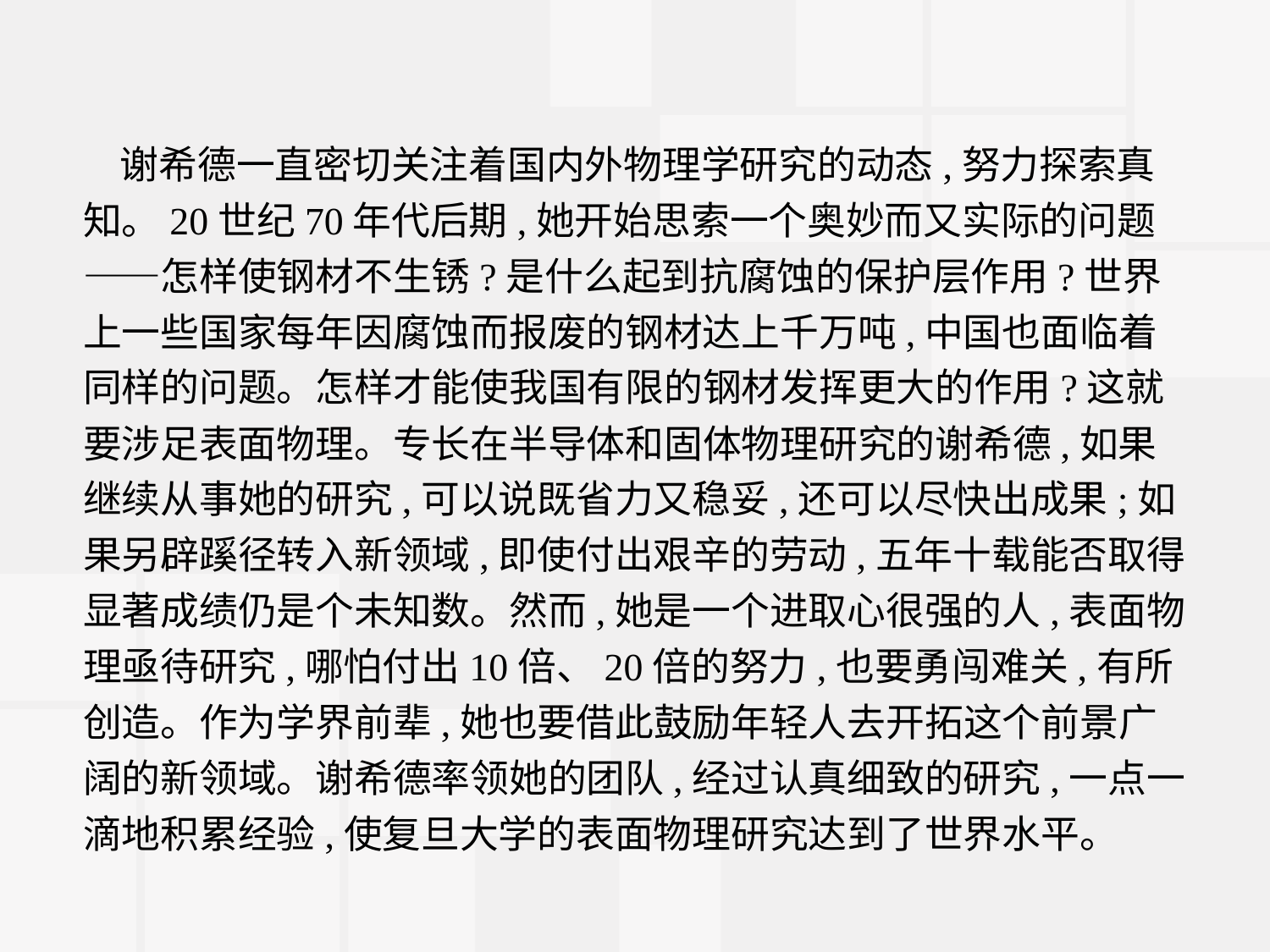

谢希德一直密切关注着国内外物理学研究的动态,努力探索真知。20世纪70年代后期,她开始思索一个奥妙而又实际的问题——怎样使钢材不生锈?是什么起到抗腐蚀的保护层作用?世界上一些国家每年因腐蚀而报废的钢材达上千万吨,中国也面临着同样的问题。怎样才能使我国有限的钢材发挥更大的作用?这就要涉足表面物理。专长在半导体和固体物理研究的谢希德,如果继续从事她的研究,可以说既省力又稳妥,还可以尽快出成果;如果另辟蹊径转入新领域,即使付出艰辛的劳动,五年十载能否取得显著成绩仍是个未知数。然而,她是一个进取心很强的人,表面物理亟待研究,哪怕付出10倍、20倍的努力,也要勇闯难关,有所创造。作为学界前辈,她也要借此鼓励年轻人去开拓这个前景广阔的新领域。谢希德率领她的团队,经过认真细致的研究,一点一滴地积累经验,使复旦大学的表面物理研究达到了世界水平。